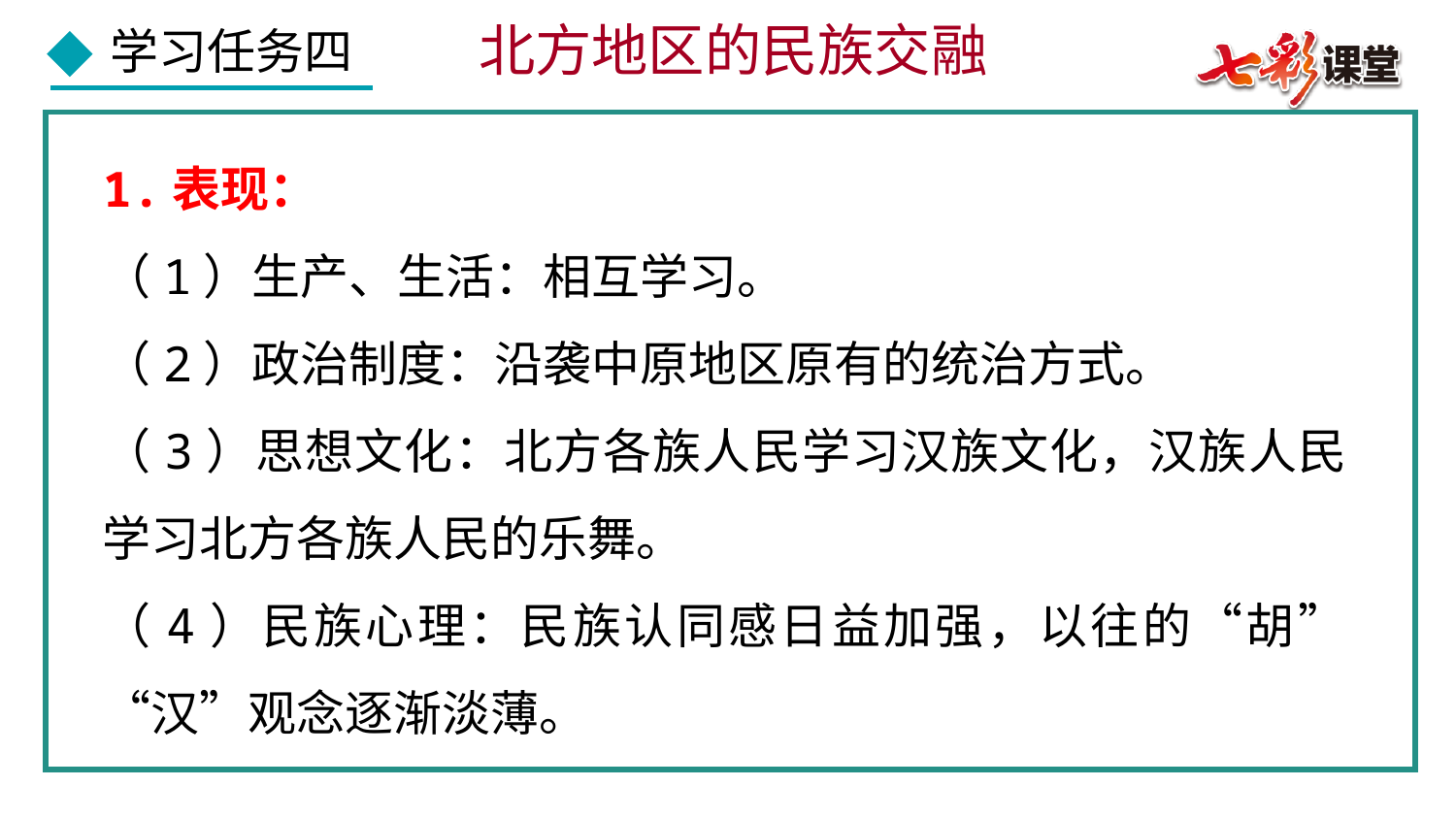

北方地区的民族交融
1.表现：
（1）生产、生活：相互学习。
（2）政治制度：沿袭中原地区原有的统治方式。
（3）思想文化：北方各族人民学习汉族文化，汉族人民学习北方各族人民的乐舞。
（4）民族心理：民族认同感日益加强，以往的“胡”“汉”观念逐渐淡薄。